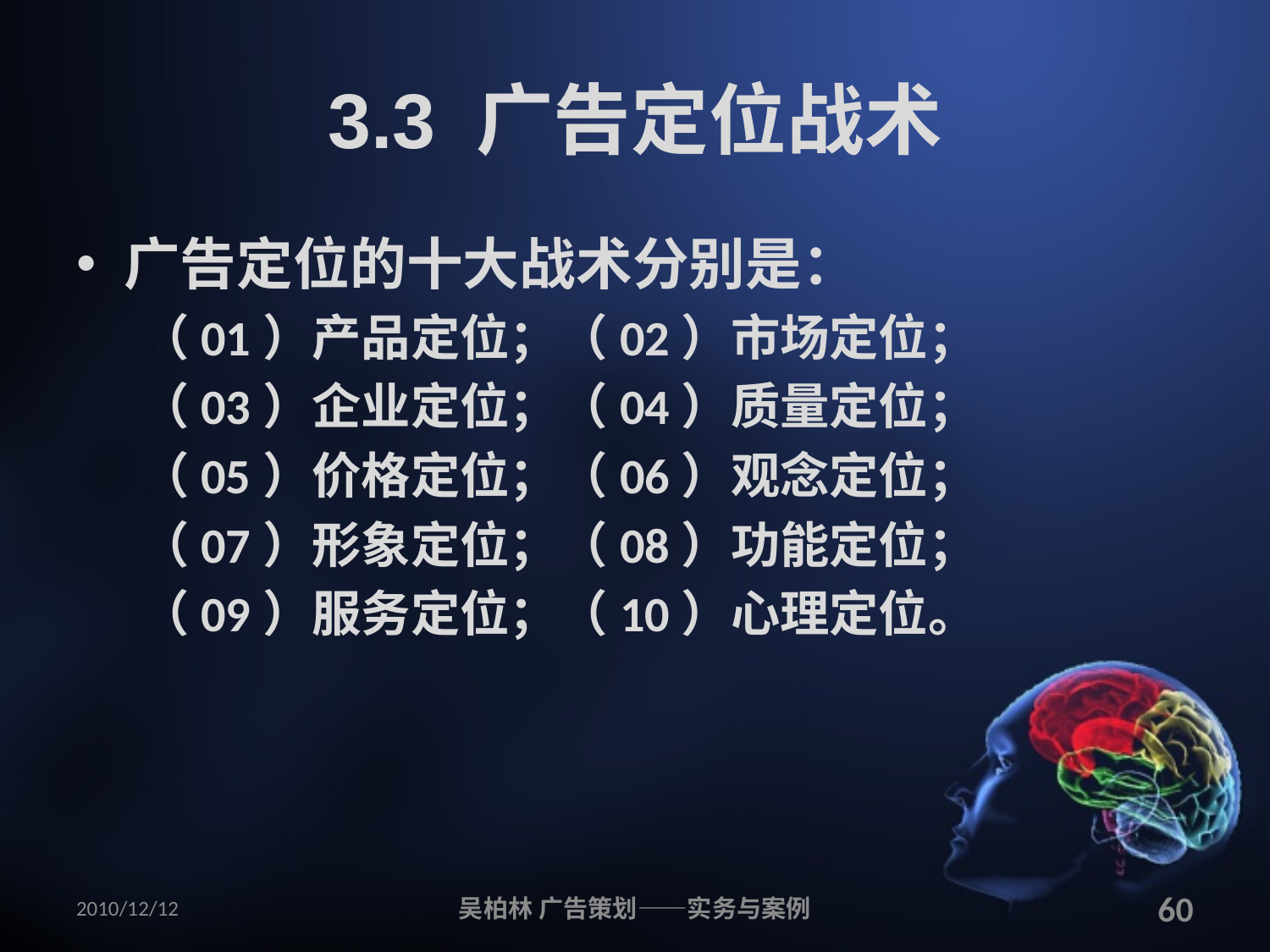

# 3.3 广告定位战术
广告定位的十大战术分别是：
（01）产品定位；（02）市场定位；
（03）企业定位；（04）质量定位；
（05）价格定位；（06）观念定位；
（07）形象定位；（08）功能定位；
（09）服务定位；（10）心理定位。
2010/12/12
吴柏林 广告策划——实务与案例
60